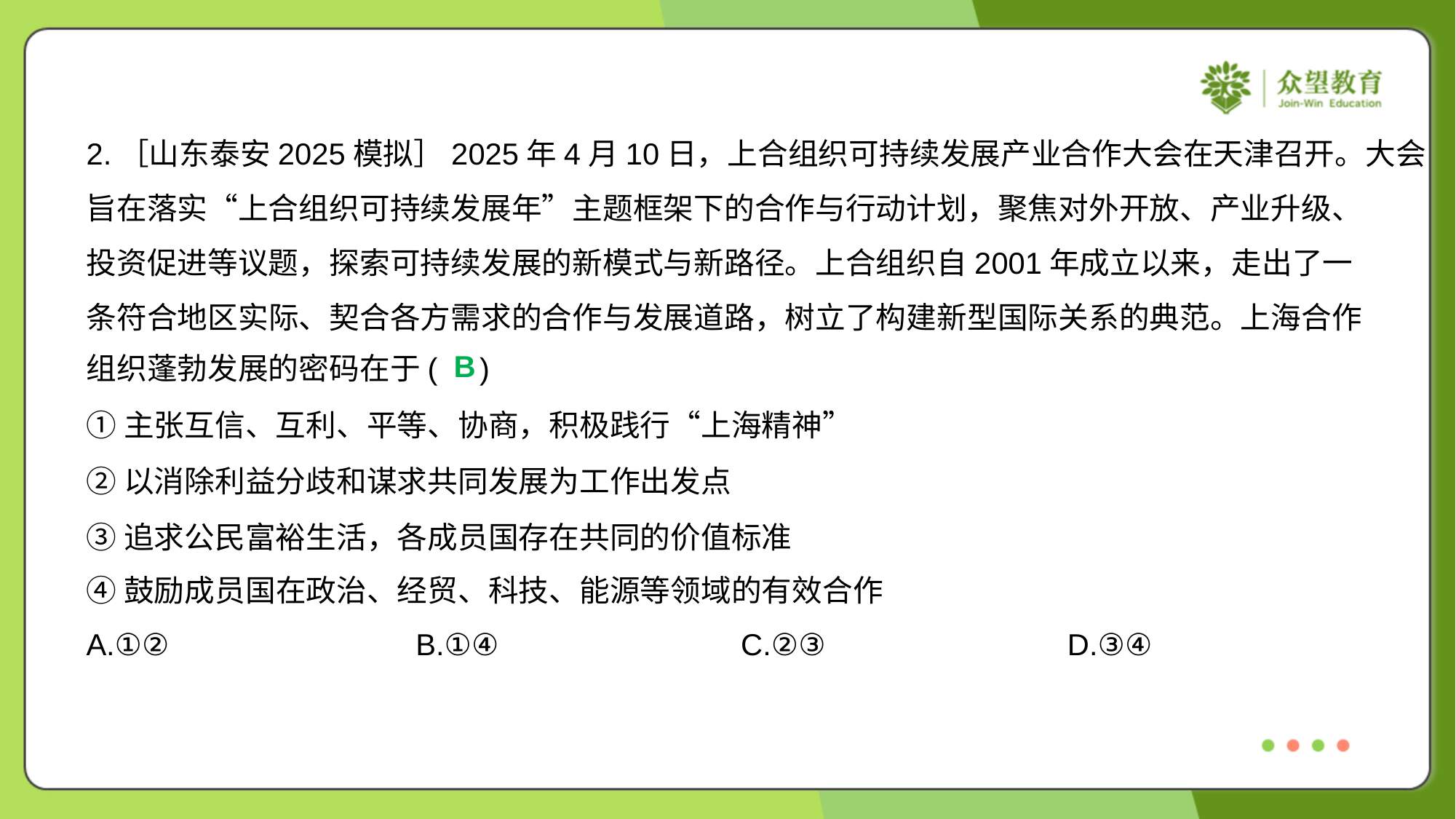

2.［山东泰安2025模拟］2025年4月10日，上合组织可持续发展产业合作大会在天津召开。大会
旨在落实“上合组织可持续发展年”主题框架下的合作与行动计划，聚焦对外开放、产业升级、
投资促进等议题，探索可持续发展的新模式与新路径。上合组织自2001年成立以来，走出了一
条符合地区实际、契合各方需求的合作与发展道路，树立了构建新型国际关系的典范。上海合作
组织蓬勃发展的密码在于(     )
B
①主张互信、互利、平等、协商，积极践行“上海精神”
②以消除利益分歧和谋求共同发展为工作出发点
③追求公民富裕生活，各成员国存在共同的价值标准
④鼓励成员国在政治、经贸、科技、能源等领域的有效合作
A.①②	B.①④	C.②③	D.③④